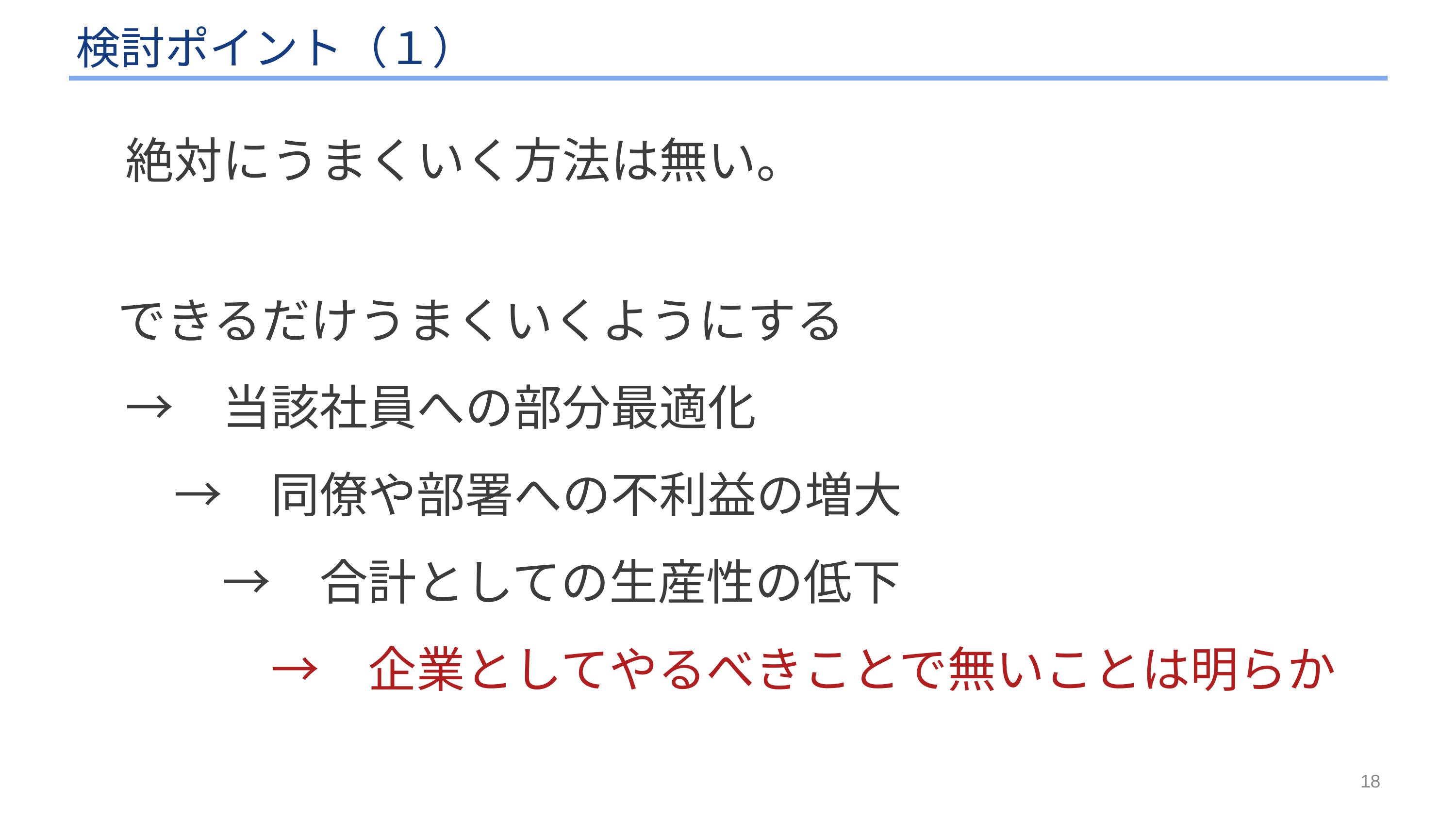

# 検討ポイント（１）
　絶対にうまくいく方法は無い。

　できるだけうまくいくようにする
　→　当該社員への部分最適化
　　→　同僚や部署への不利益の増大
　　　→　合計としての生産性の低下
　　　　→　企業としてやるべきことで無いことは明らか
18